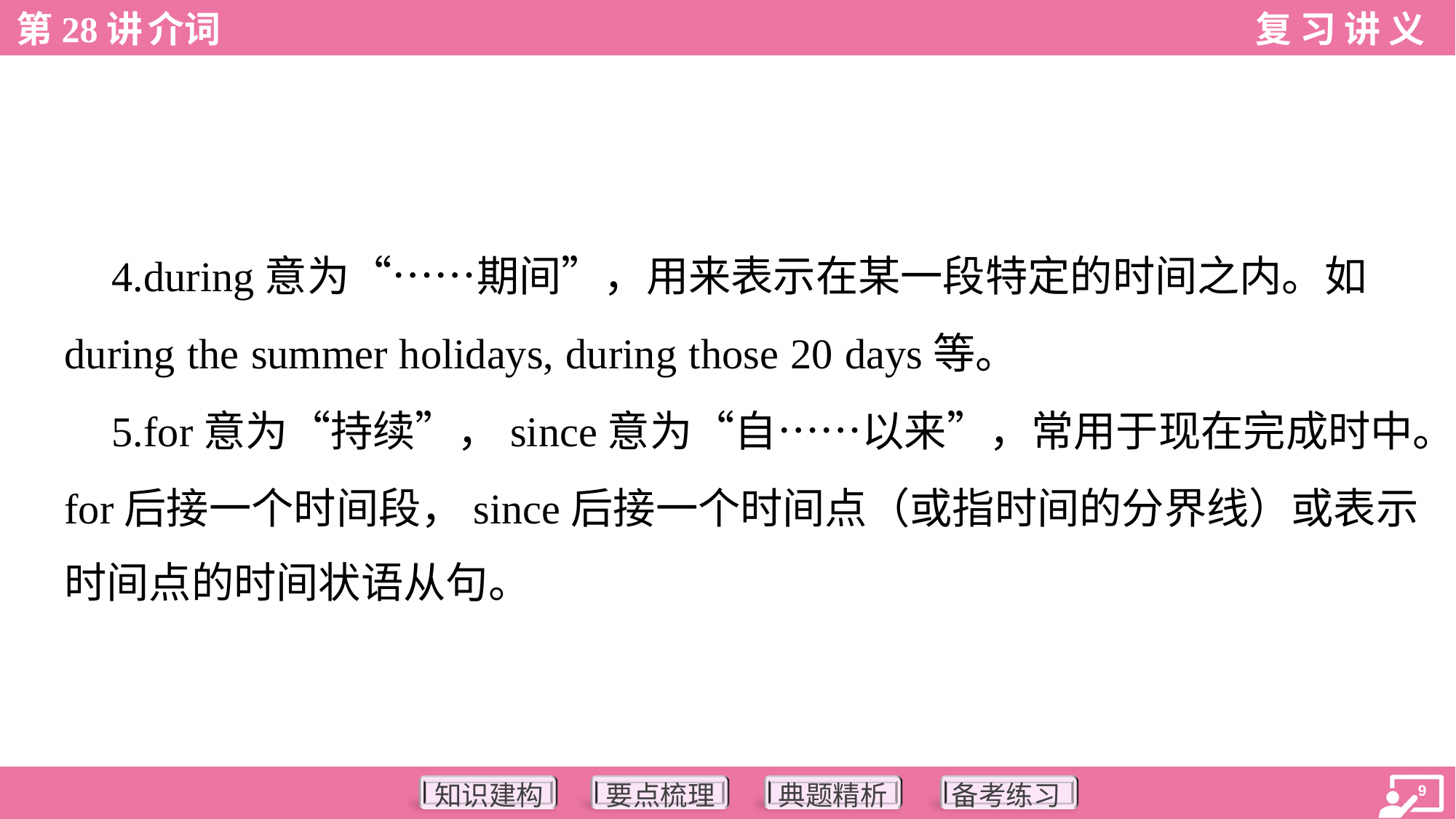

4.during意为“……期间”，用来表示在某一段特定的时间之内。如
during the summer holidays, during those 20 days等。
    5.for意为“持续”，since意为“自……以来”，常用于现在完成时中。
for后接一个时间段，since后接一个时间点（或指时间的分界线）或表示
时间点的时间状语从句。